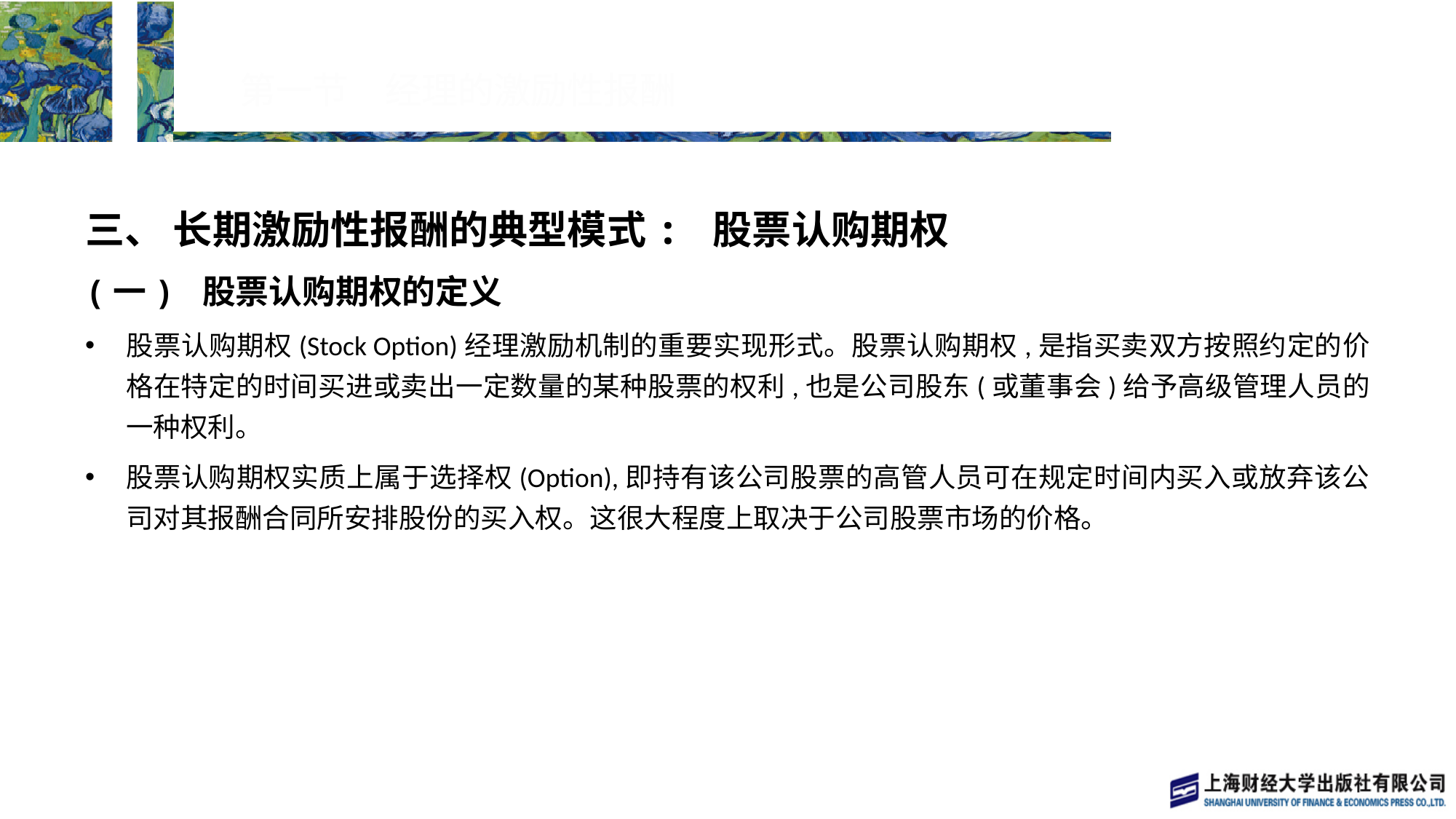

# 第一节　经理的激励性报酬
三、 长期激励性报酬的典型模式: 股票认购期权
(一) 股票认购期权的定义
股票认购期权(Stock Option)经理激励机制的重要实现形式。股票认购期权,是指买卖双方按照约定的价格在特定的时间买进或卖出一定数量的某种股票的权利,也是公司股东(或董事会)给予高级管理人员的一种权利。
股票认购期权实质上属于选择权(Option),即持有该公司股票的高管人员可在规定时间内买入或放弃该公司对其报酬合同所安排股份的买入权。这很大程度上取决于公司股票市场的价格。